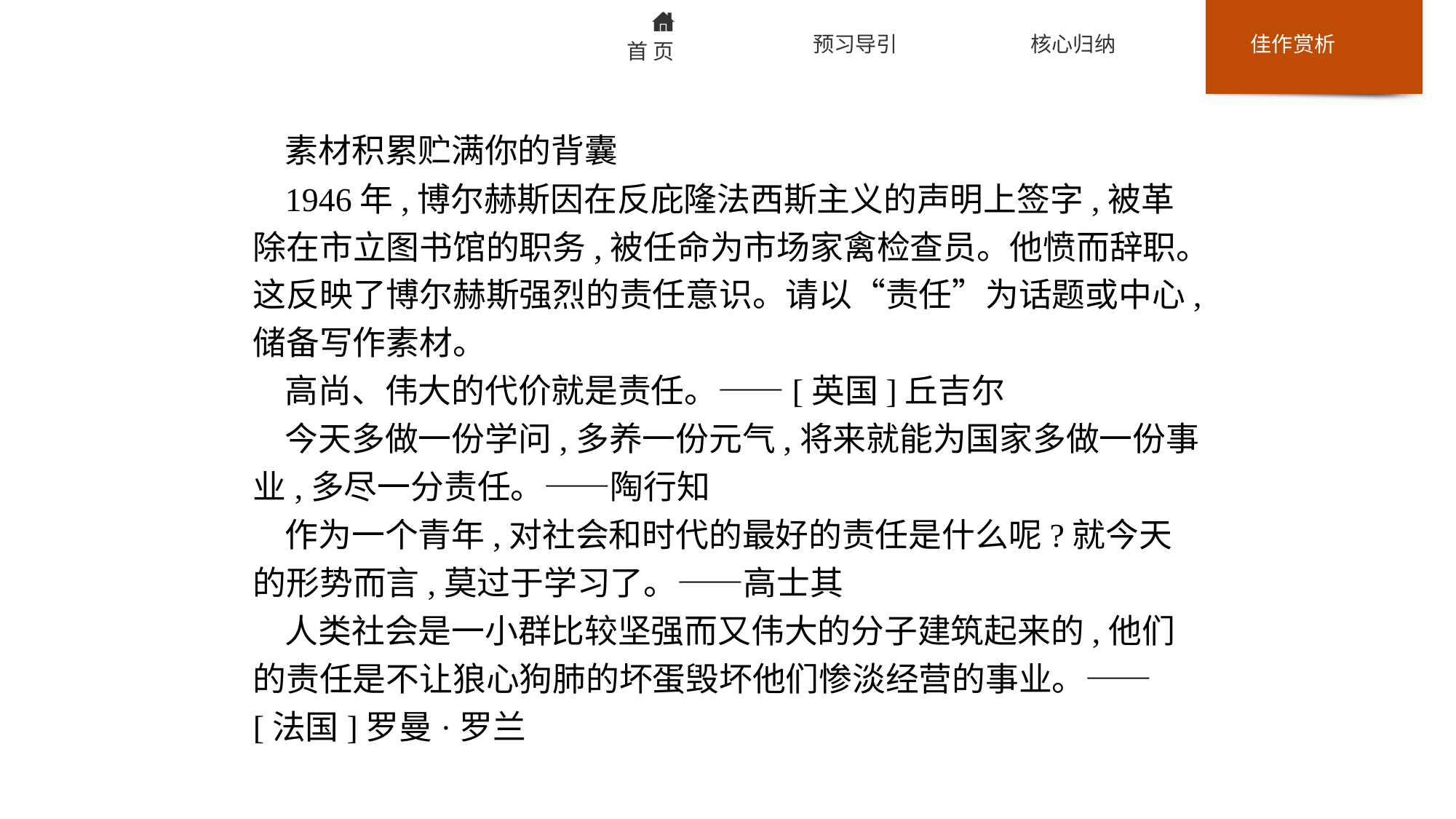

素材积累贮满你的背囊
1946年,博尔赫斯因在反庇隆法西斯主义的声明上签字,被革除在市立图书馆的职务,被任命为市场家禽检查员。他愤而辞职。这反映了博尔赫斯强烈的责任意识。请以“责任”为话题或中心,储备写作素材。
高尚、伟大的代价就是责任。——[英国]丘吉尔
今天多做一份学问,多养一份元气,将来就能为国家多做一份事业,多尽一分责任。——陶行知
作为一个青年,对社会和时代的最好的责任是什么呢?就今天的形势而言,莫过于学习了。——高士其
人类社会是一小群比较坚强而又伟大的分子建筑起来的,他们的责任是不让狼心狗肺的坏蛋毁坏他们惨淡经营的事业。——[法国]罗曼·罗兰